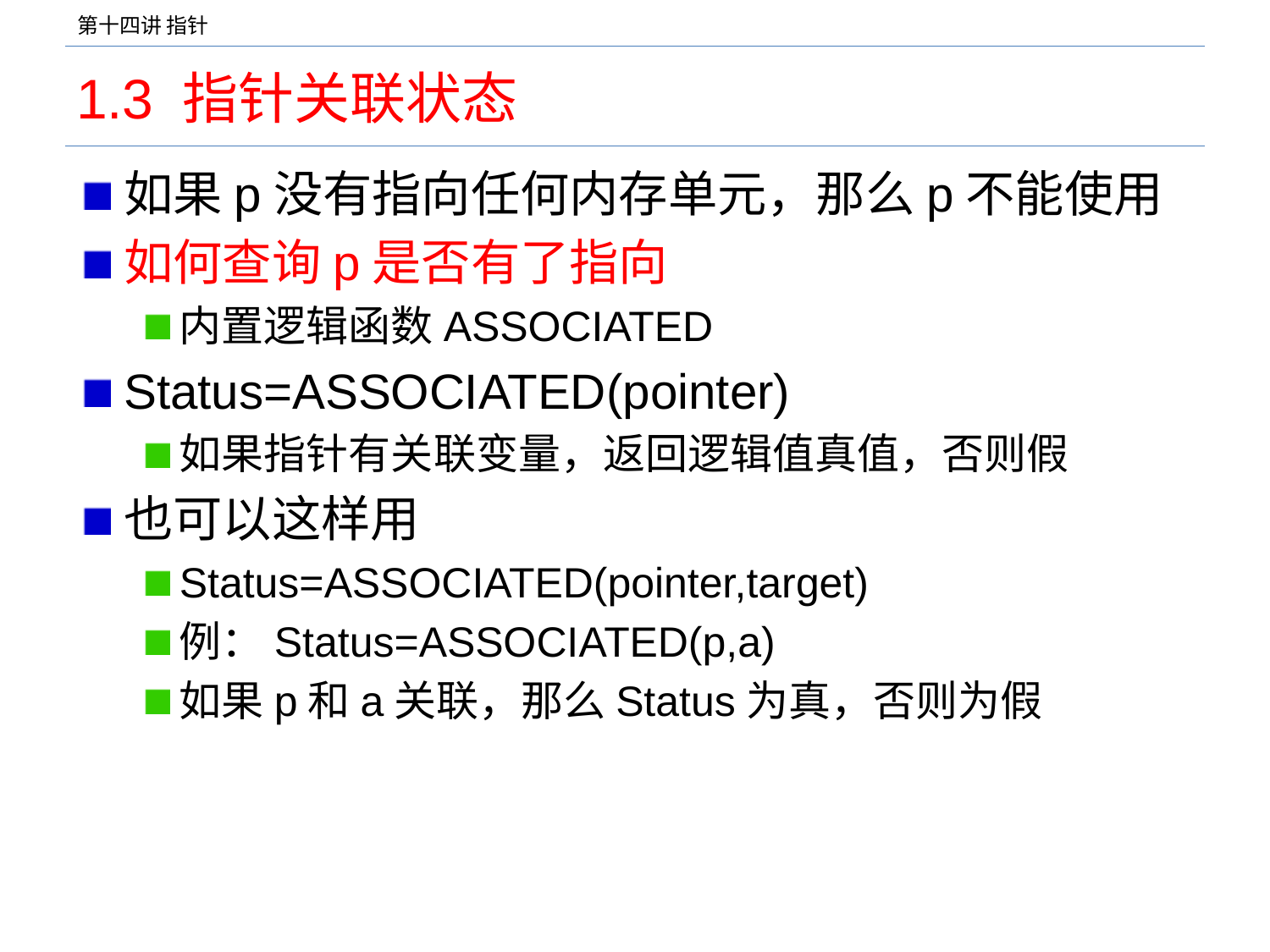

# 1.3 指针关联状态
如果p没有指向任何内存单元，那么p不能使用
如何查询p是否有了指向
内置逻辑函数ASSOCIATED
Status=ASSOCIATED(pointer)
如果指针有关联变量，返回逻辑值真值，否则假
也可以这样用
Status=ASSOCIATED(pointer,target)
例：Status=ASSOCIATED(p,a)
如果p和a关联，那么Status为真，否则为假